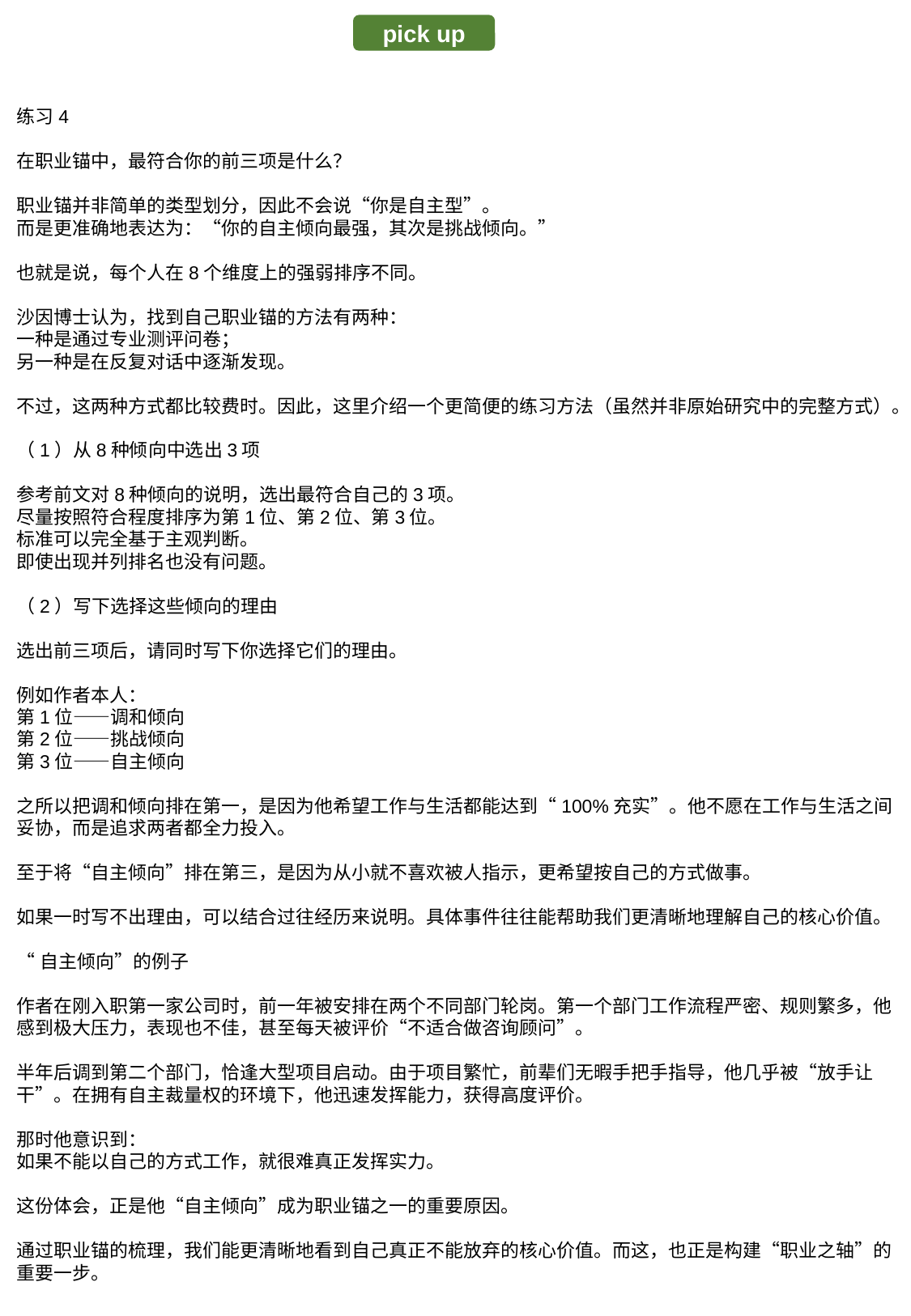

pick up
练习4

在职业锚中，最符合你的前三项是什么？

职业锚并非简单的类型划分，因此不会说“你是自主型”。
而是更准确地表达为：“你的自主倾向最强，其次是挑战倾向。”

也就是说，每个人在8个维度上的强弱排序不同。

沙因博士认为，找到自己职业锚的方法有两种：
一种是通过专业测评问卷；
另一种是在反复对话中逐渐发现。

不过，这两种方式都比较费时。因此，这里介绍一个更简便的练习方法（虽然并非原始研究中的完整方式）。

（1）从8种倾向中选出3项

参考前文对8种倾向的说明，选出最符合自己的3项。
尽量按照符合程度排序为第1位、第2位、第3位。
标准可以完全基于主观判断。
即使出现并列排名也没有问题。

（2）写下选择这些倾向的理由

选出前三项后，请同时写下你选择它们的理由。

例如作者本人：
第1位——调和倾向
第2位——挑战倾向
第3位——自主倾向

之所以把调和倾向排在第一，是因为他希望工作与生活都能达到“100%充实”。他不愿在工作与生活之间妥协，而是追求两者都全力投入。

至于将“自主倾向”排在第三，是因为从小就不喜欢被人指示，更希望按自己的方式做事。

如果一时写不出理由，可以结合过往经历来说明。具体事件往往能帮助我们更清晰地理解自己的核心价值。

“自主倾向”的例子

作者在刚入职第一家公司时，前一年被安排在两个不同部门轮岗。第一个部门工作流程严密、规则繁多，他感到极大压力，表现也不佳，甚至每天被评价“不适合做咨询顾问”。

半年后调到第二个部门，恰逢大型项目启动。由于项目繁忙，前辈们无暇手把手指导，他几乎被“放手让干”。在拥有自主裁量权的环境下，他迅速发挥能力，获得高度评价。

那时他意识到：
如果不能以自己的方式工作，就很难真正发挥实力。

这份体会，正是他“自主倾向”成为职业锚之一的重要原因。

通过职业锚的梳理，我们能更清晰地看到自己真正不能放弃的核心价值。而这，也正是构建“职业之轴”的重要一步。